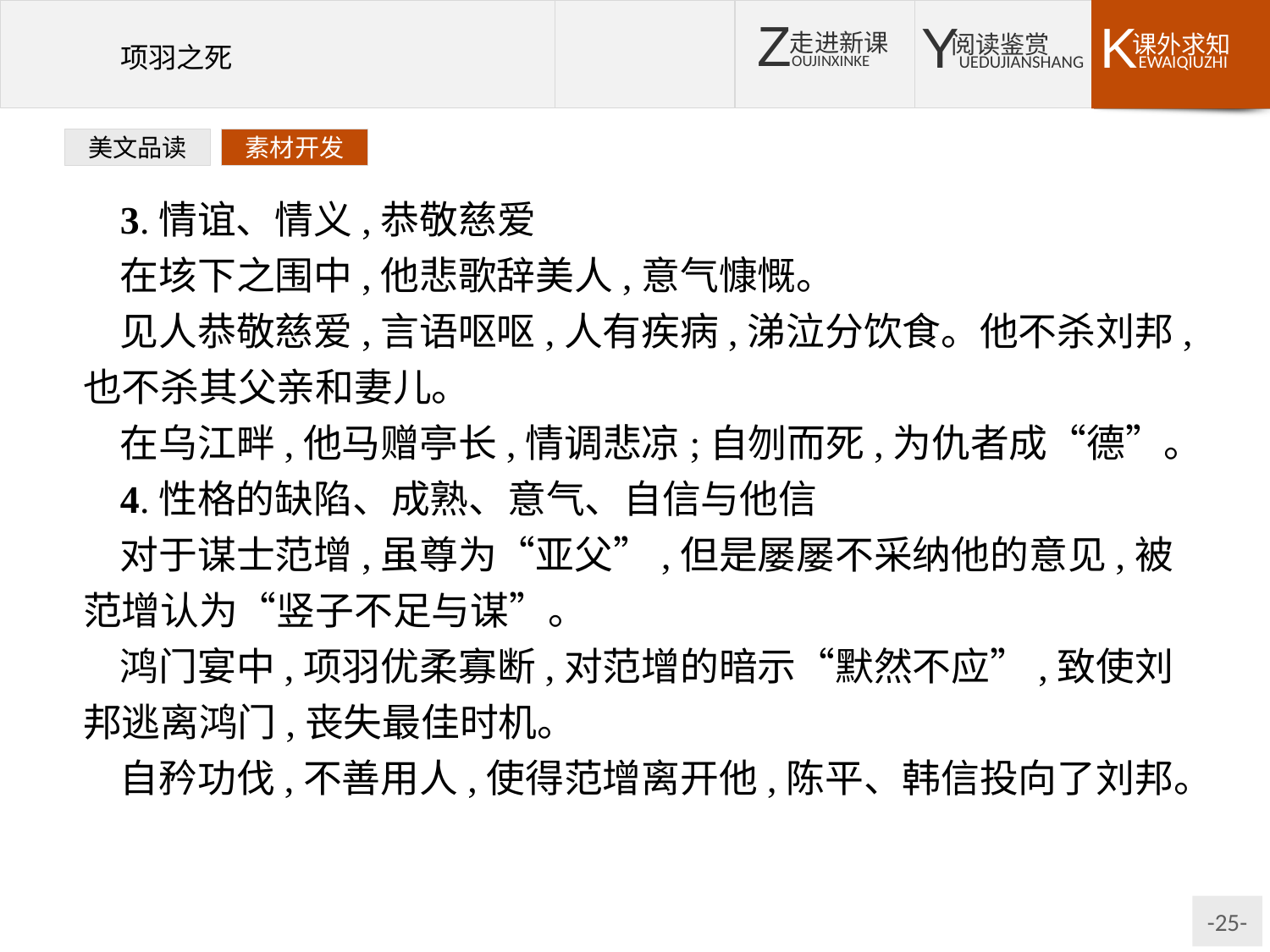

美文品读
素材开发
3.情谊、情义,恭敬慈爱
在垓下之围中,他悲歌辞美人,意气慷慨。
见人恭敬慈爱,言语呕呕,人有疾病,涕泣分饮食。他不杀刘邦,也不杀其父亲和妻儿。
在乌江畔,他马赠亭长,情调悲凉;自刎而死,为仇者成“德”。
4.性格的缺陷、成熟、意气、自信与他信
对于谋士范增,虽尊为“亚父”,但是屡屡不采纳他的意见,被范增认为“竖子不足与谋”。
鸿门宴中,项羽优柔寡断,对范增的暗示“默然不应”,致使刘邦逃离鸿门,丧失最佳时机。
自矜功伐,不善用人,使得范增离开他,陈平、韩信投向了刘邦。